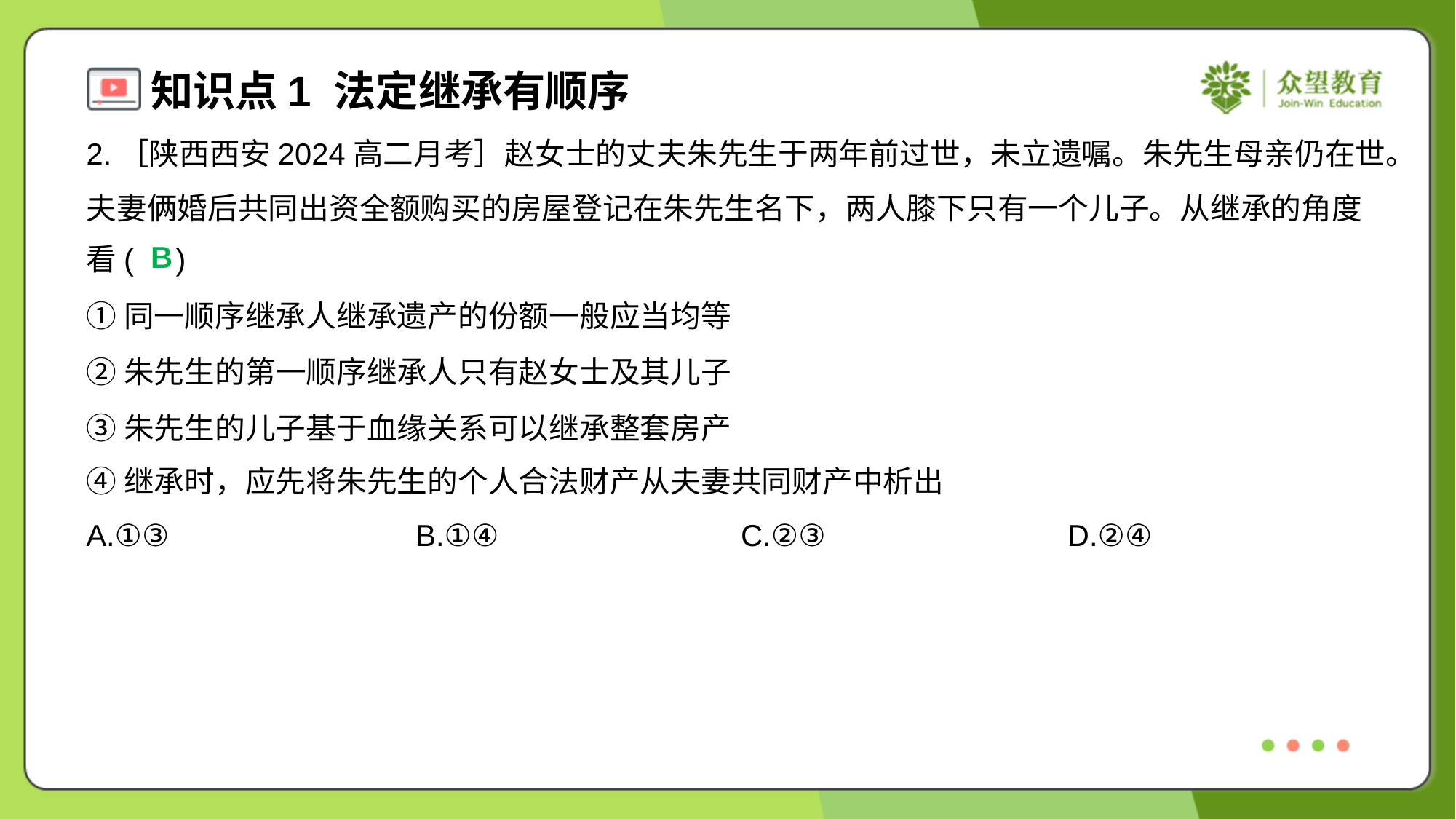

2.［陕西西安2024高二月考］赵女士的丈夫朱先生于两年前过世，未立遗嘱。朱先生母亲仍在世。
夫妻俩婚后共同出资全额购买的房屋登记在朱先生名下，两人膝下只有一个儿子。从继承的角度
看(     )
B
①同一顺序继承人继承遗产的份额一般应当均等
②朱先生的第一顺序继承人只有赵女士及其儿子
③朱先生的儿子基于血缘关系可以继承整套房产
④继承时，应先将朱先生的个人合法财产从夫妻共同财产中析出
A.①③	B.①④	C.②③	D.②④